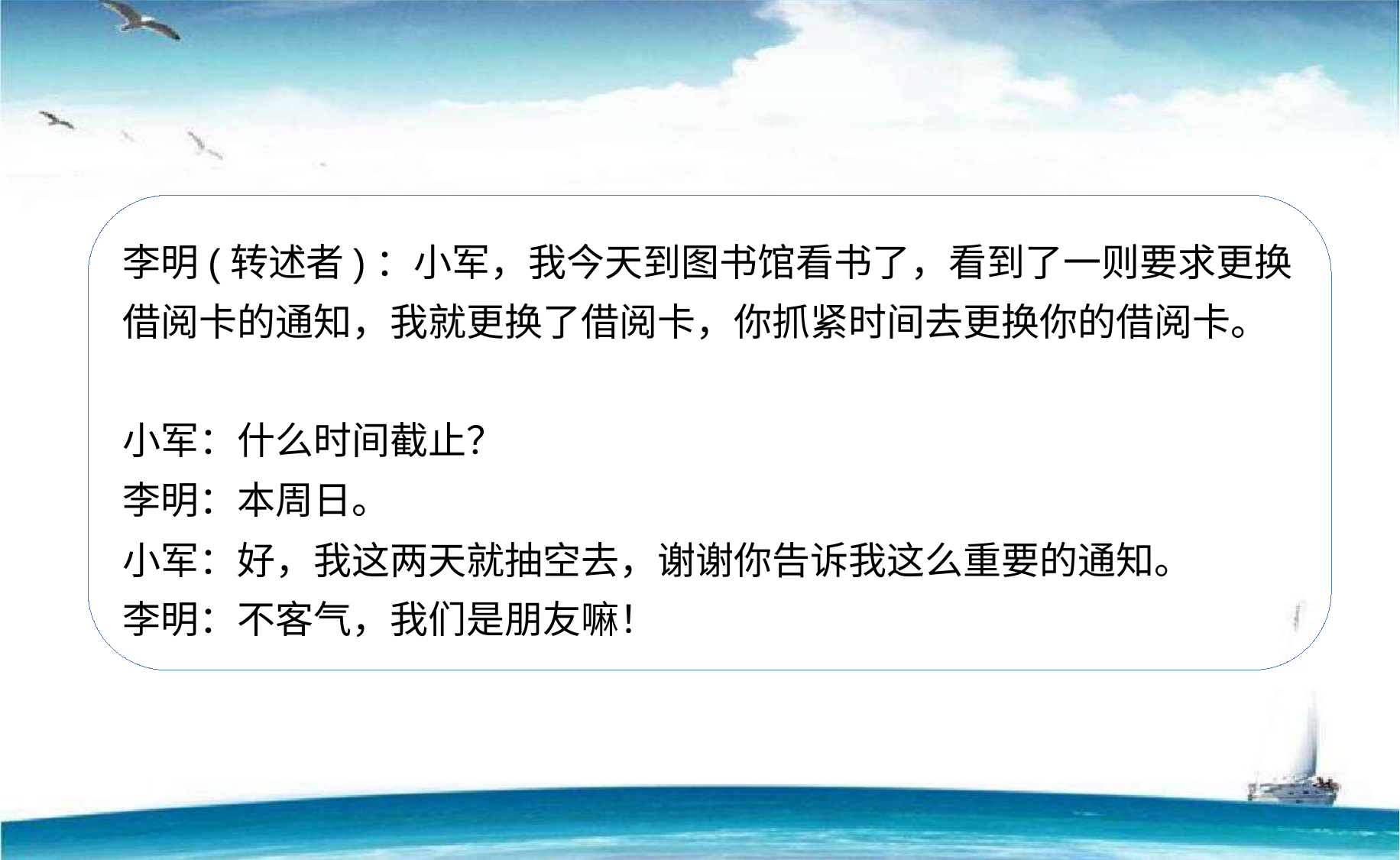

李明(转述者)：小军，我今天到图书馆看书了，看到了一则要求更换借阅卡的通知，我就更换了借阅卡，你抓紧时间去更换你的借阅卡。
小军：什么时间截止？
李明：本周日。
小军：好，我这两天就抽空去，谢谢你告诉我这么重要的通知。
李明：不客气，我们是朋友嘛！